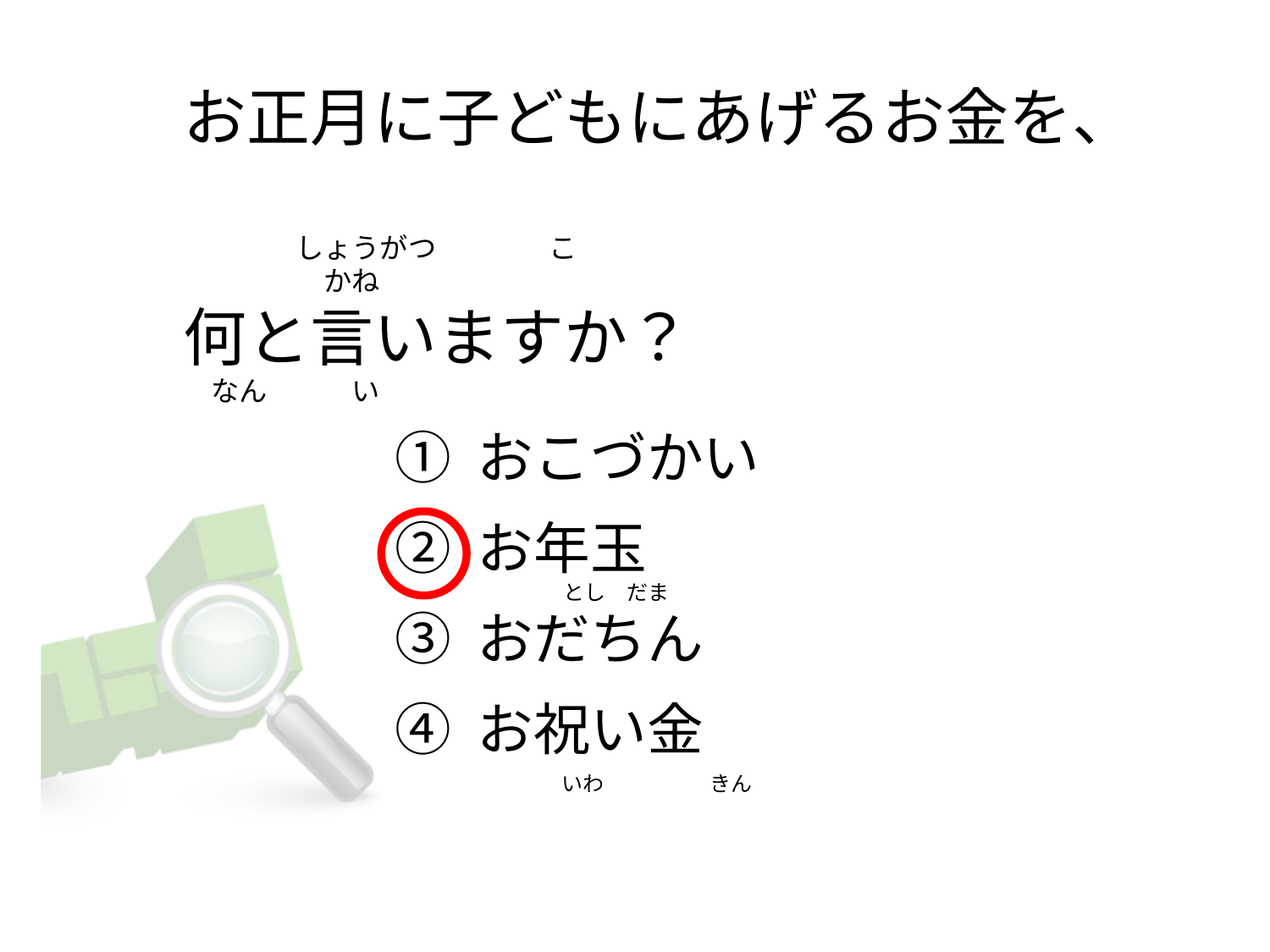

# お正月に子どもにあげるお金を、 　　　　しょうがつ　　　　こ　　　　　　　　　　　　　　　　　　　　　　　かね 何と言いますか？ 　なん　　　い
① おこづかい
② お年玉
③ おだちん
④ お祝い金

　　　　とし　だま
　　　　　いわ　　　　　きん